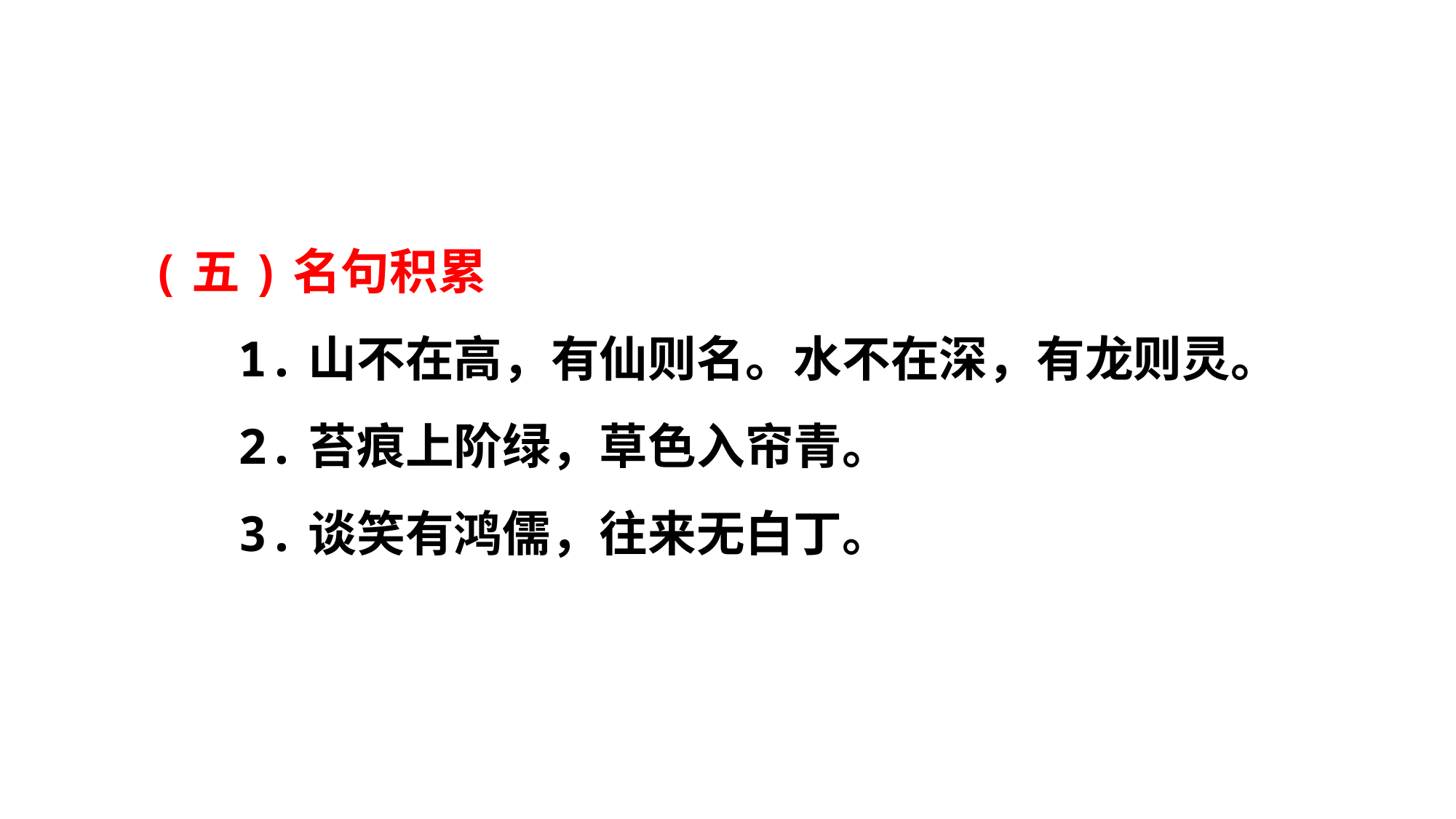

(五)名句积累
    1.山不在高，有仙则名。水不在深，有龙则灵。
    2.苔痕上阶绿，草色入帘青。
    3.谈笑有鸿儒，往来无白丁。